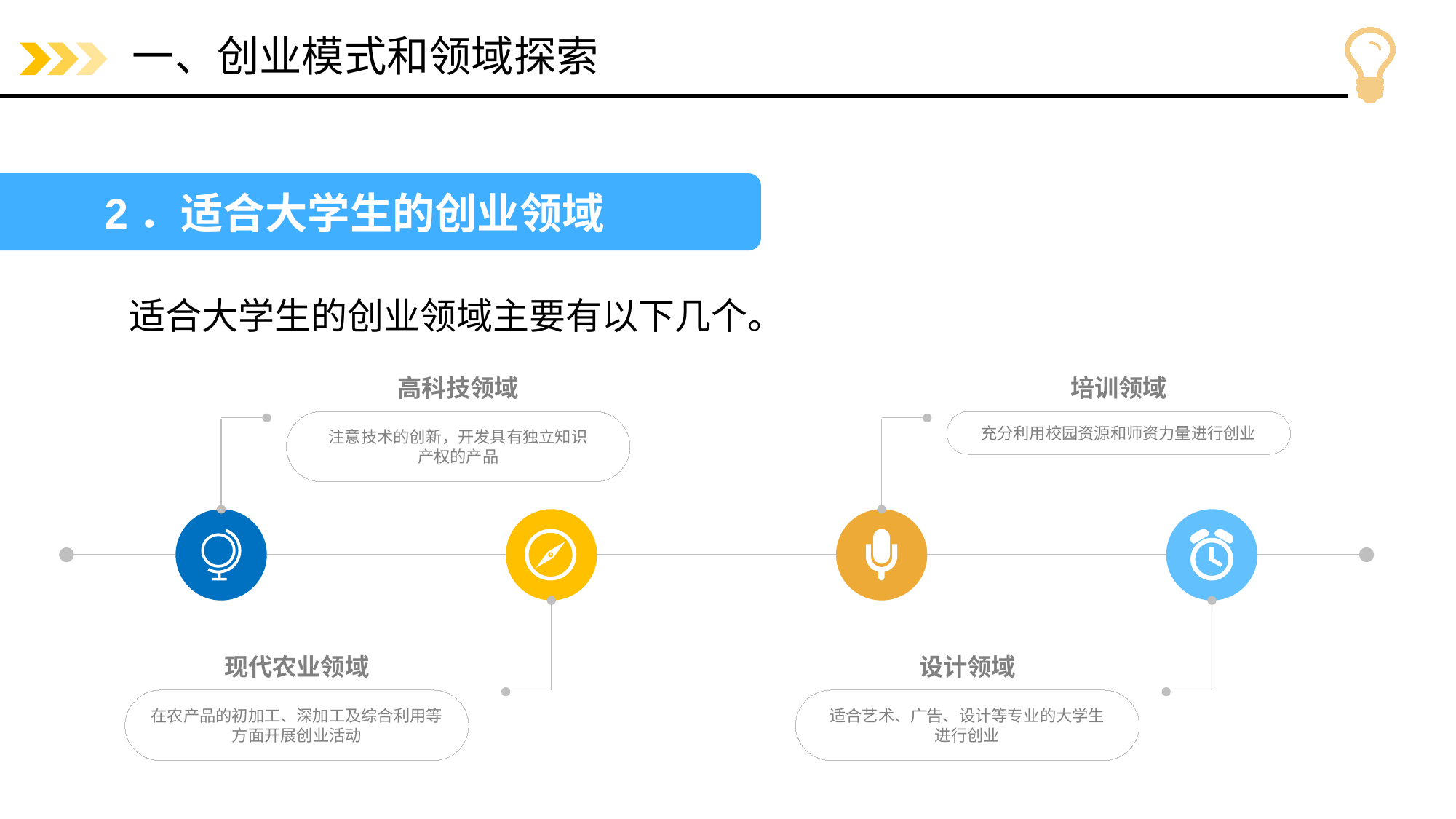

13
# 一、创业模式和领域探索
2．适合大学生的创业领域
适合大学生的创业领域主要有以下几个。
高科技领域
培训领域
注意技术的创新，开发具有独立知识
产权的产品
充分利用校园资源和师资力量进行创业

现代农业领域
设计领域
在农产品的初加工、深加工及综合利用等方面开展创业活动
适合艺术、广告、设计等专业的大学生
进行创业